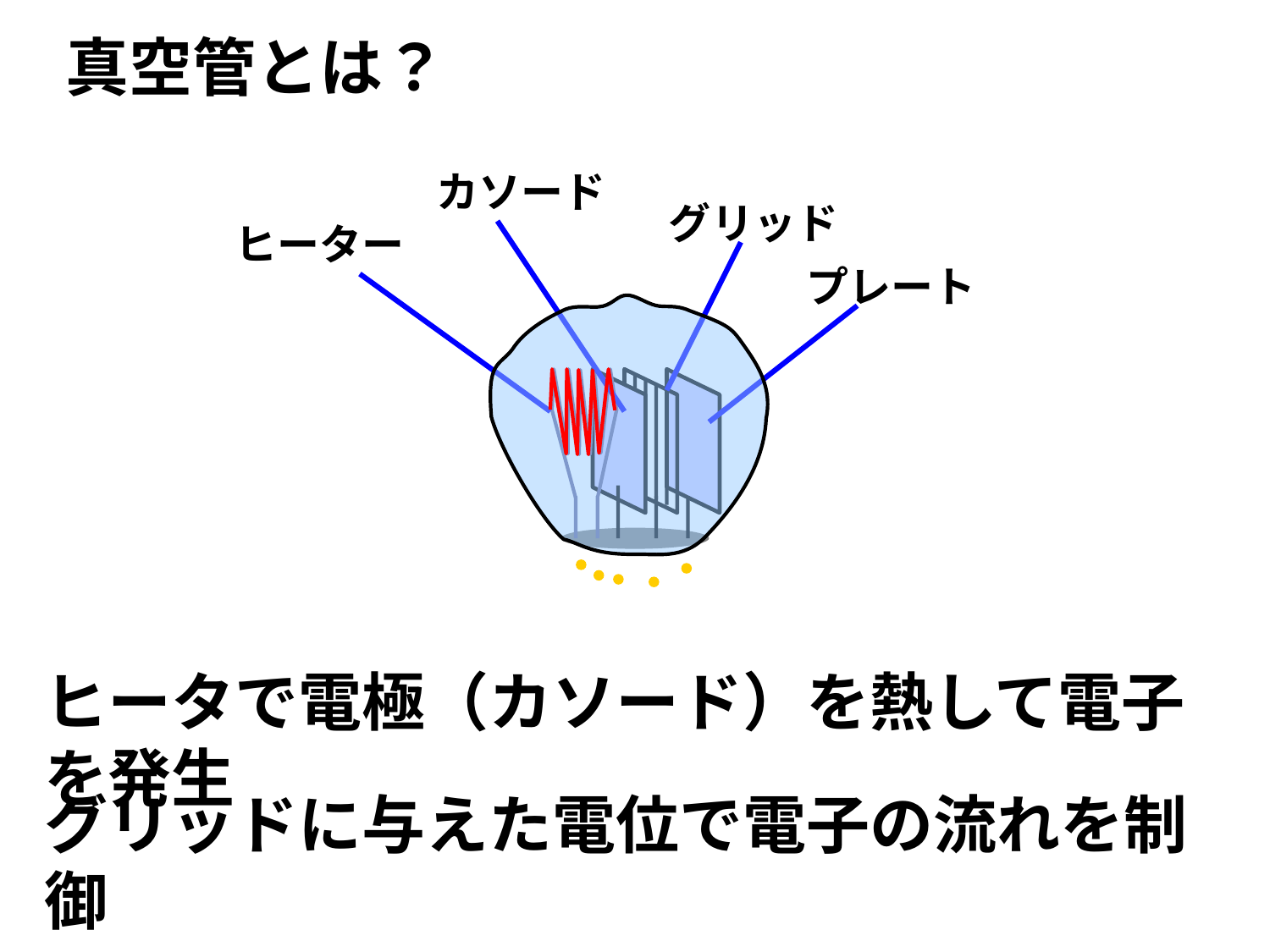

真空管とは？
カソード

グリッド

ヒーター

プレート

ヒータで電極（カソード）を熱して電子を発生
グリッドに与えた電位で電子の流れを制御